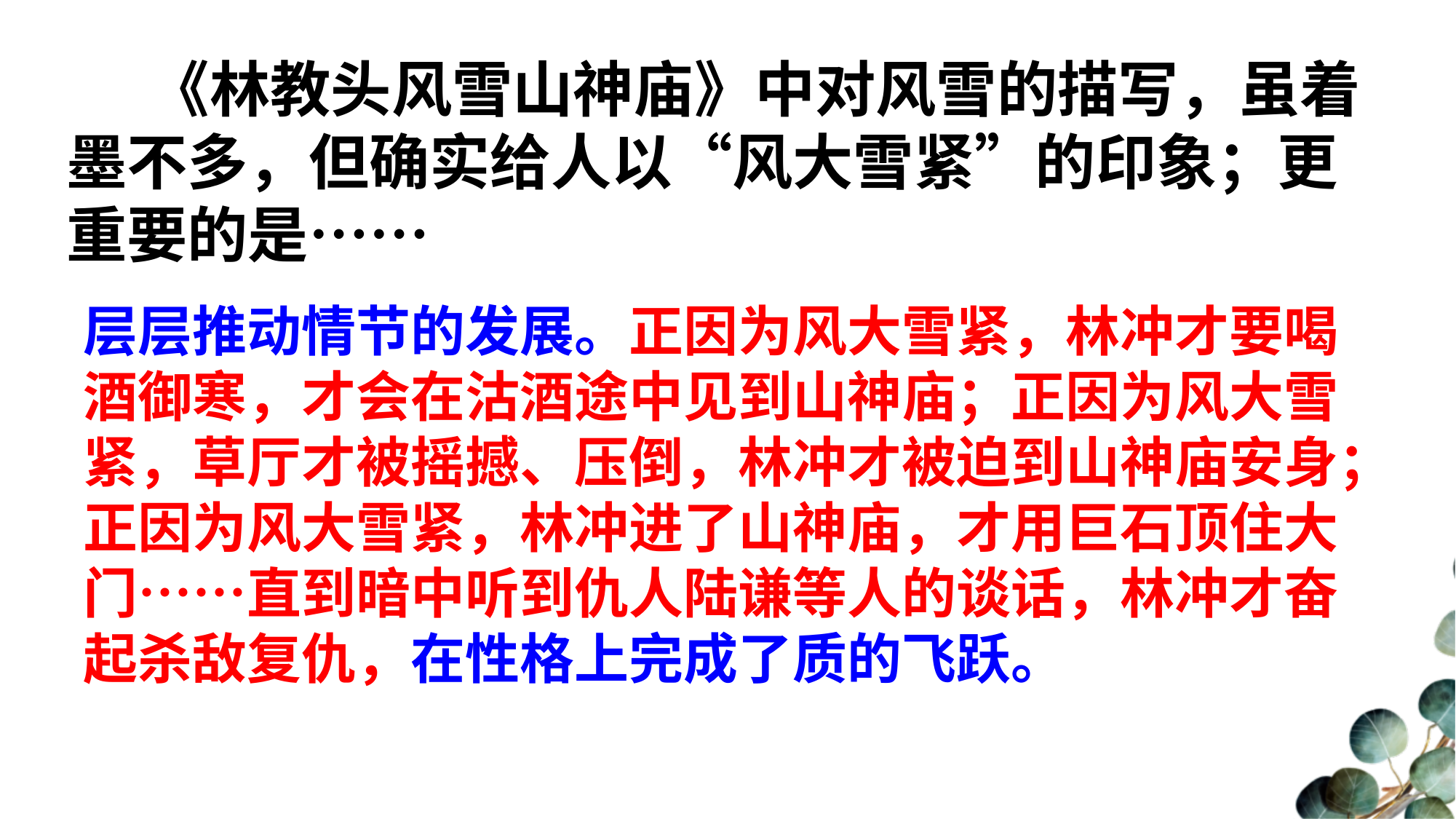

《林教头风雪山神庙》中对风雪的描写，虽着墨不多，但确实给人以“风大雪紧”的印象；更重要的是……
层层推动情节的发展。正因为风大雪紧，林冲才要喝酒御寒，才会在沽酒途中见到山神庙；正因为风大雪紧，草厅才被摇撼、压倒，林冲才被迫到山神庙安身；正因为风大雪紧，林冲进了山神庙，才用巨石顶住大门……直到暗中听到仇人陆谦等人的谈话，林冲才奋起杀敌复仇，在性格上完成了质的飞跃。